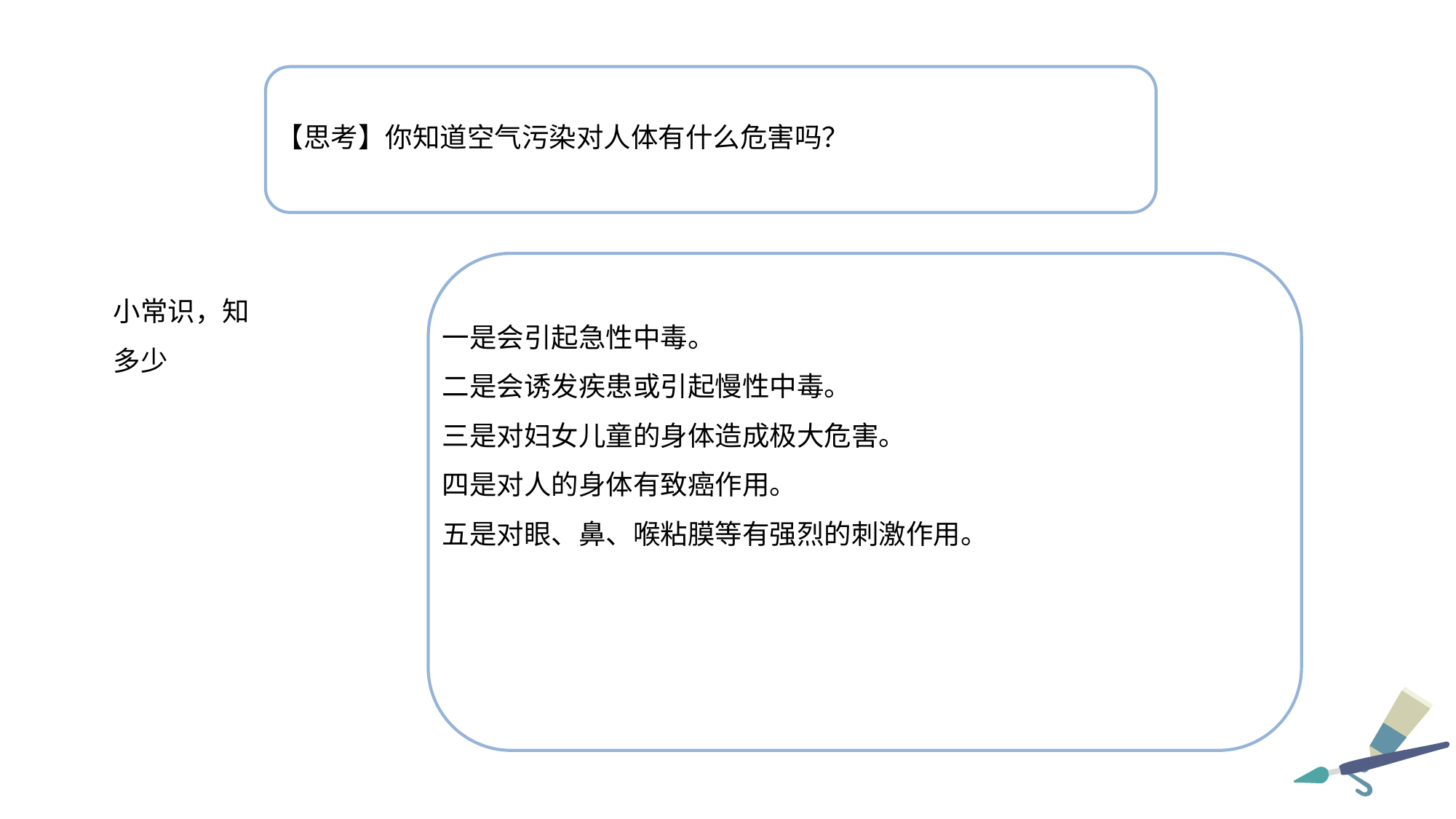

【思考】你知道空气污染对人体有什么危害吗？

小常识，知多少
一是会引起急性中毒。
二是会诱发疾患或引起慢性中毒。
三是对妇女儿童的身体造成极大危害。
四是对人的身体有致癌作用。
五是对眼、鼻、喉粘膜等有强烈的刺激作用。